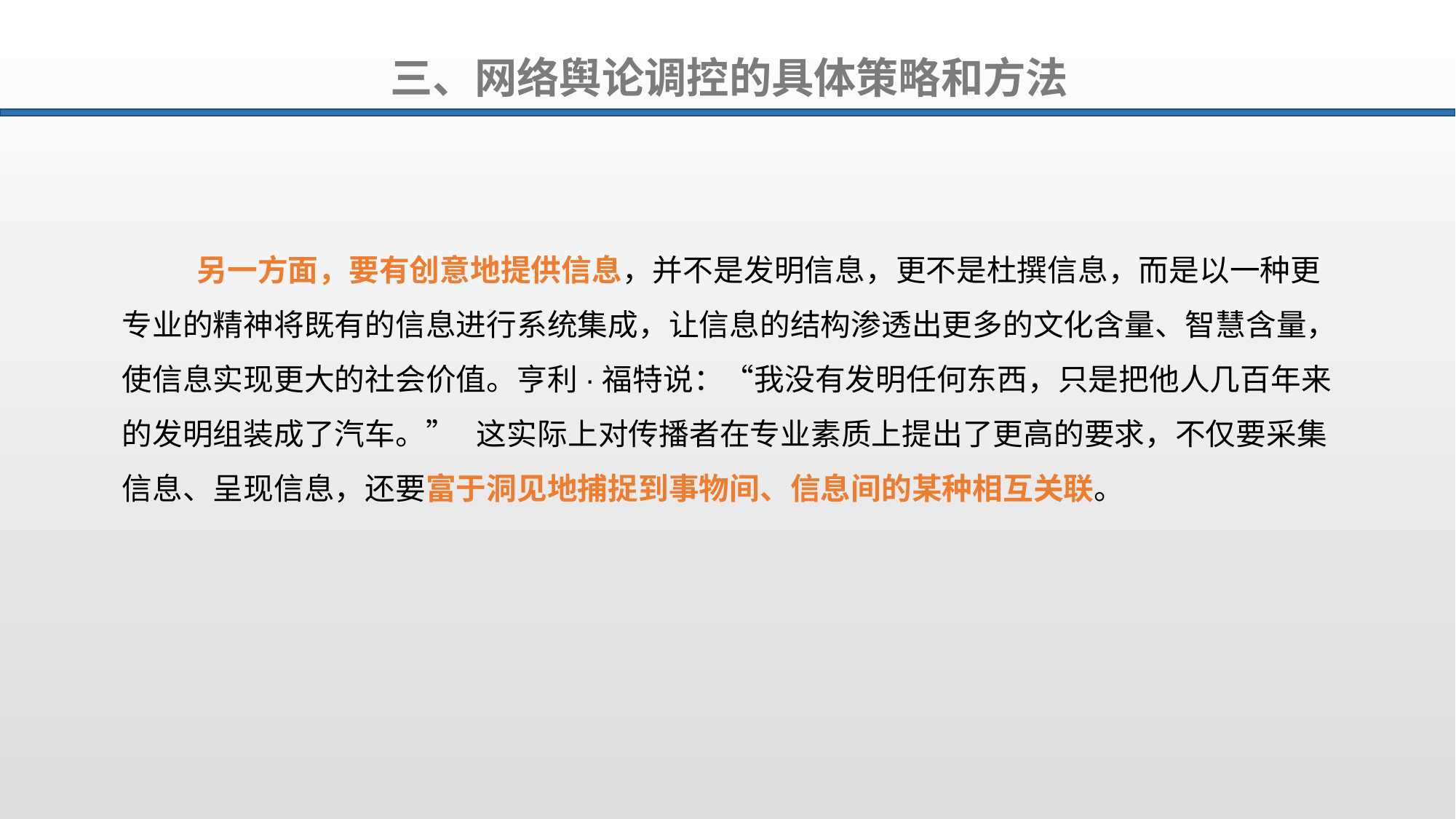

三、网络舆论调控的具体策略和方法

 另一方面，要有创意地提供信息，并不是发明信息，更不是杜撰信息，而是以一种更专业的精神将既有的信息进行系统集成，让信息的结构渗透出更多的文化含量、智慧含量，使信息实现更大的社会价值。亨利·福特说：“我没有发明任何东西，只是把他人几百年来的发明组装成了汽车。”   这实际上对传播者在专业素质上提出了更高的要求，不仅要采集信息、呈现信息，还要富于洞见地捕捉到事物间、信息间的某种相互关联。